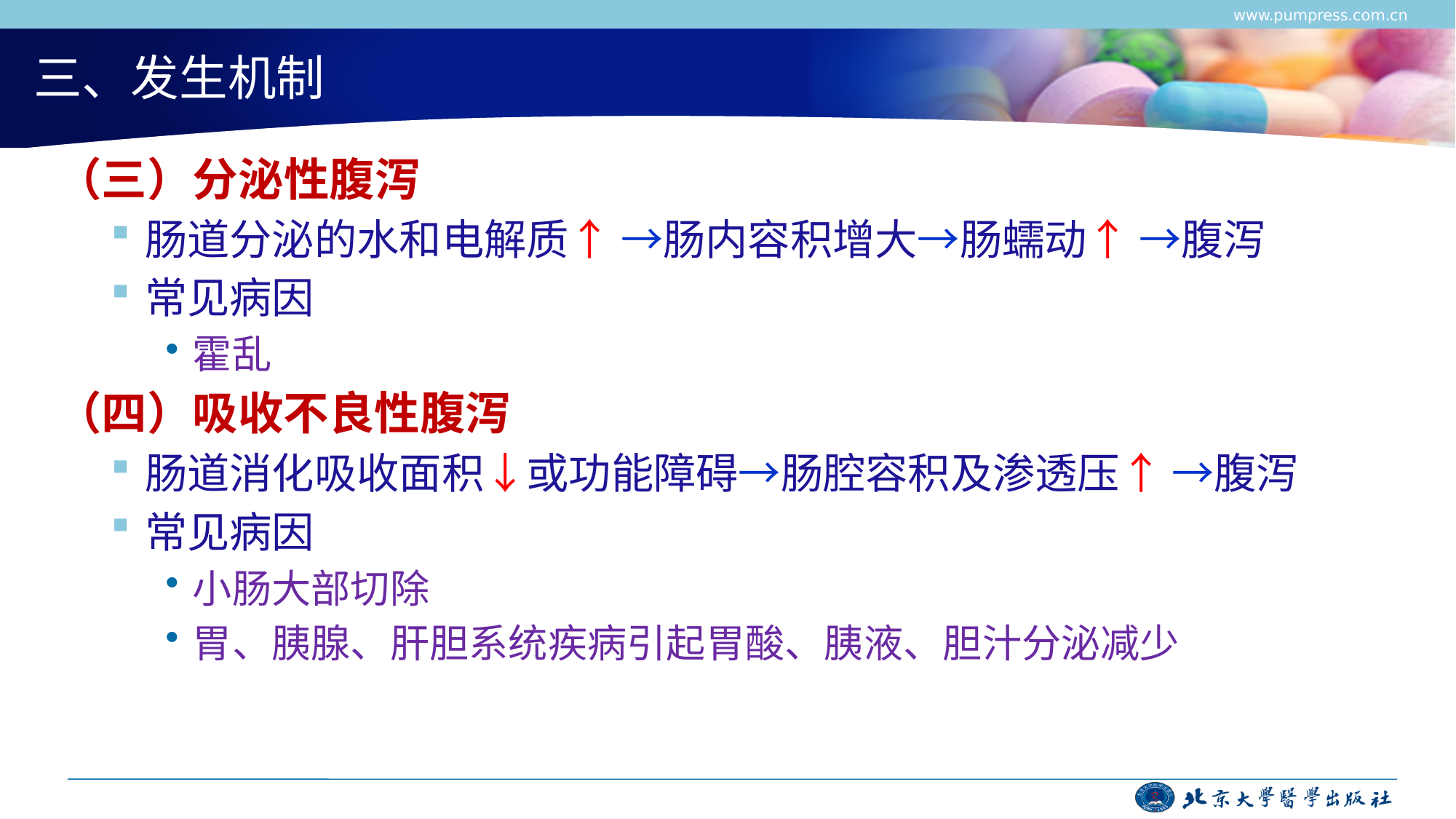

www.pumpress.com.cn
# 三、发生机制
（三）分泌性腹泻
肠道分泌的水和电解质↑ →肠内容积增大→肠蠕动↑ →腹泻
常见病因
霍乱
（四）吸收不良性腹泻
肠道消化吸收面积↓或功能障碍→肠腔容积及渗透压↑ →腹泻
常见病因
小肠大部切除
胃、胰腺、肝胆系统疾病引起胃酸、胰液、胆汁分泌减少